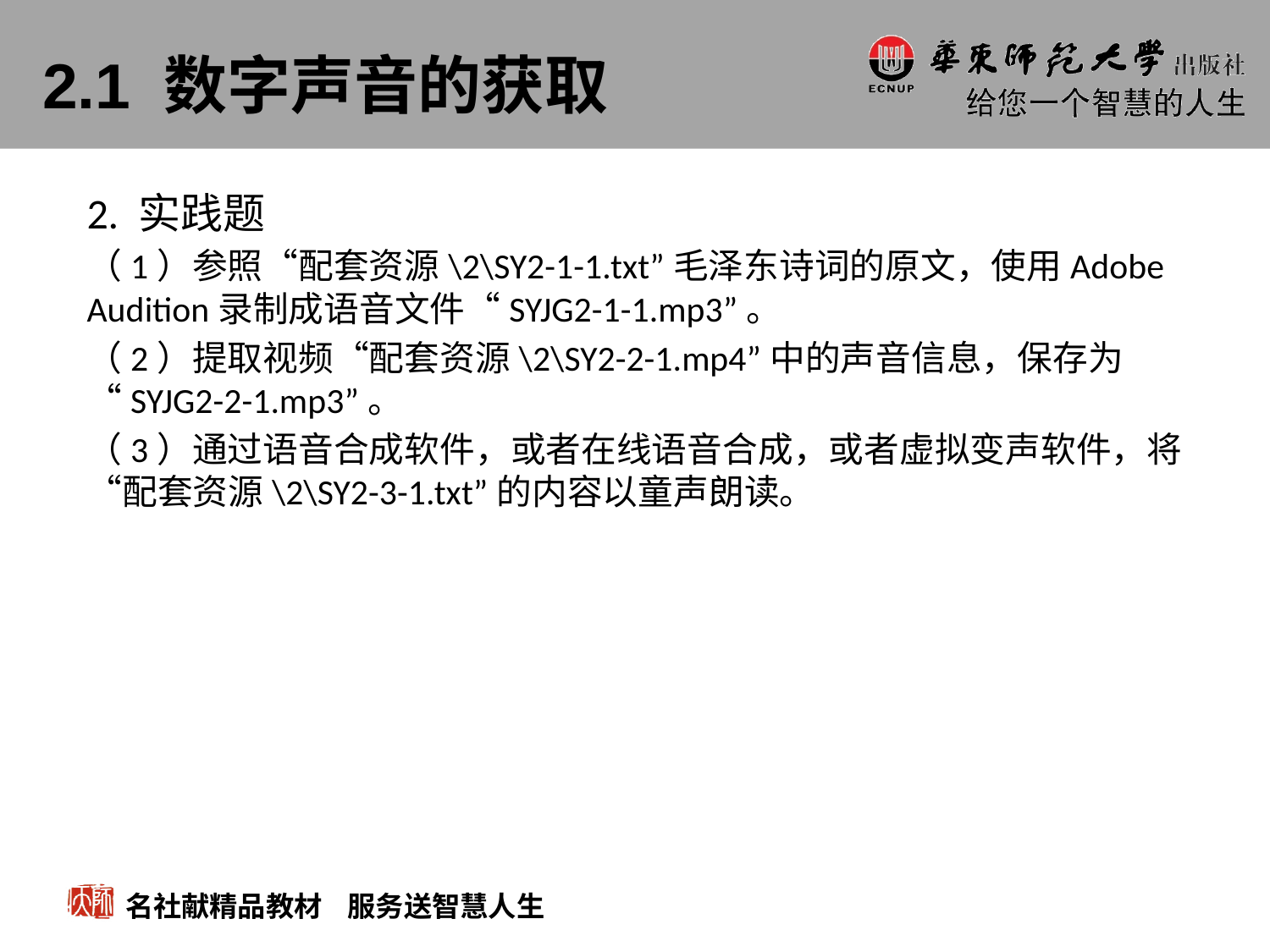

# 2.1 数字声音的获取
2. 实践题
（1）参照“配套资源\2\SY2-1-1.txt”毛泽东诗词的原文，使用Adobe Audition录制成语音文件“SYJG2-1-1.mp3”。
（2）提取视频“配套资源\2\SY2-2-1.mp4”中的声音信息，保存为“SYJG2-2-1.mp3”。
（3）通过语音合成软件，或者在线语音合成，或者虚拟变声软件，将“配套资源\2\SY2-3-1.txt”的内容以童声朗读。